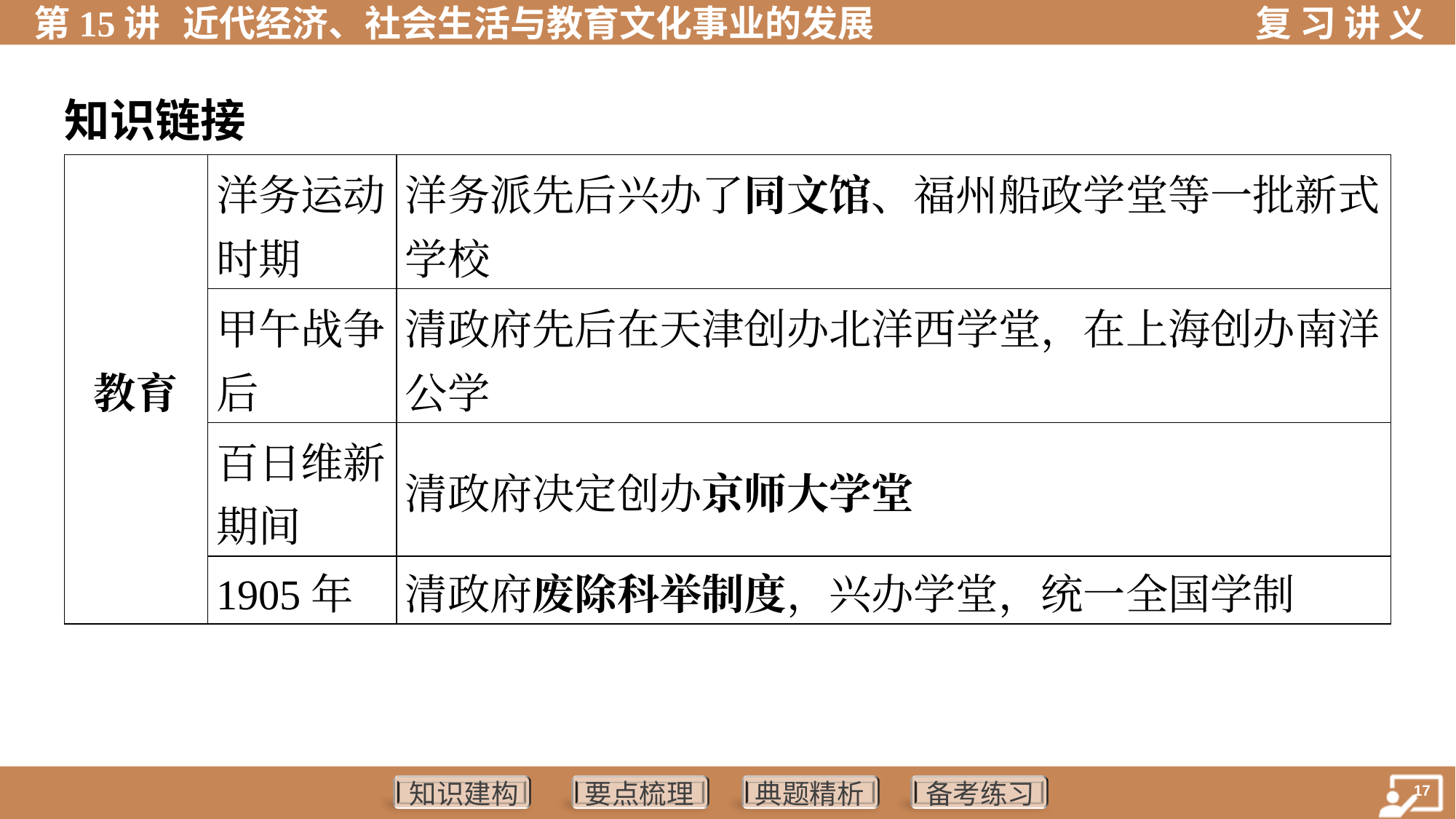

知识链接
| 教育 | 洋务运动 时期 | 洋务派先后兴办了同文馆、福州船政学堂等一批新式 学校 |  |
| --- | --- | --- | --- |
|  | 甲午战争 后 | 清政府先后在天津创办北洋西学堂，在上海创办南洋 公学 |  |
|  | 百日维新 期间 | 清政府决定创办京师大学堂 |  |
|  | 1905年 | 清政府废除科举制度，兴办学堂，统一全国学制 |  |